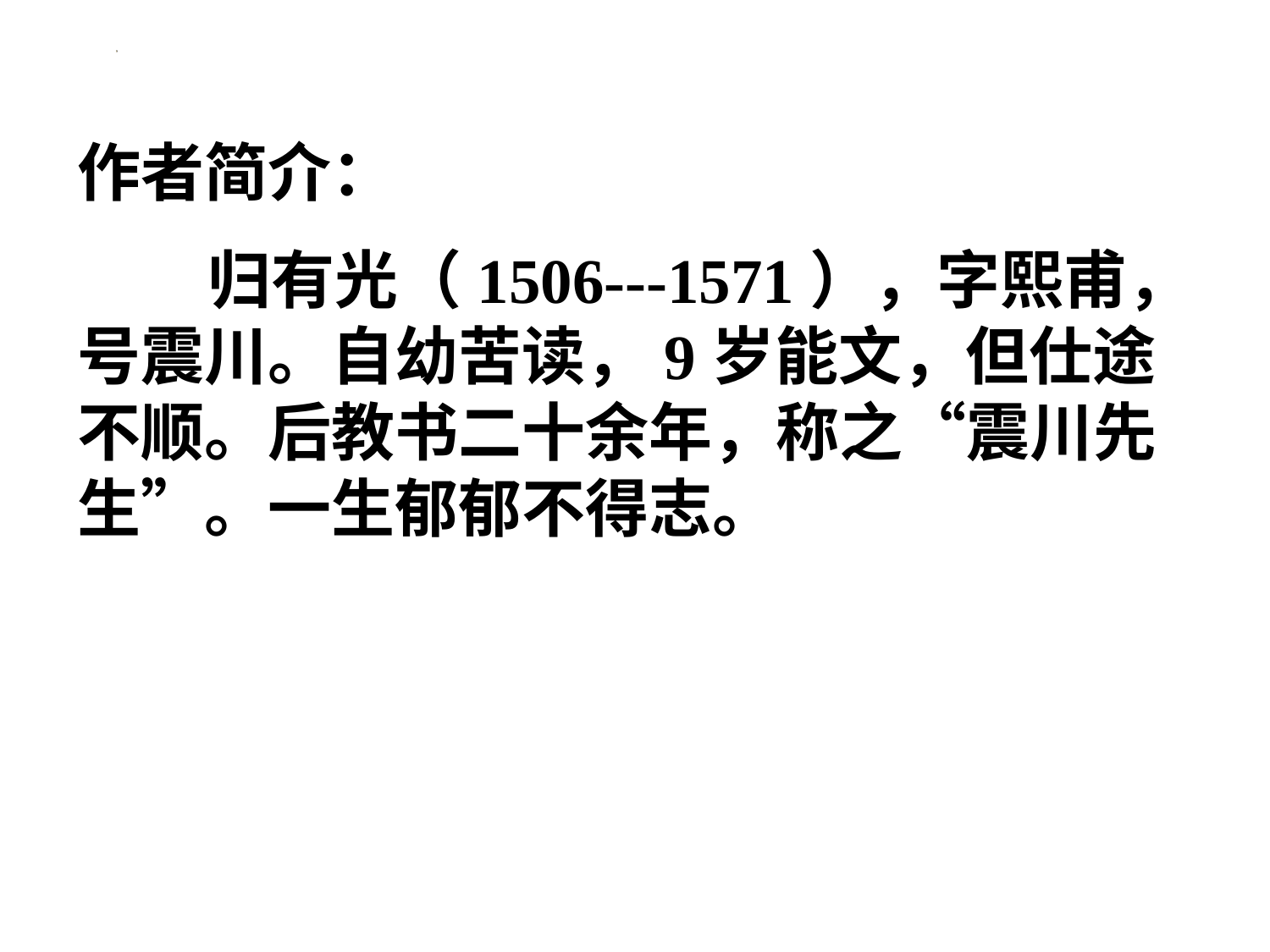

作者简介：
        归有光（1506---1571），字熙甫，号震川。自幼苦读，9岁能文，但仕途不顺。后教书二十余年，称之“震川先生”。一生郁郁不得志。